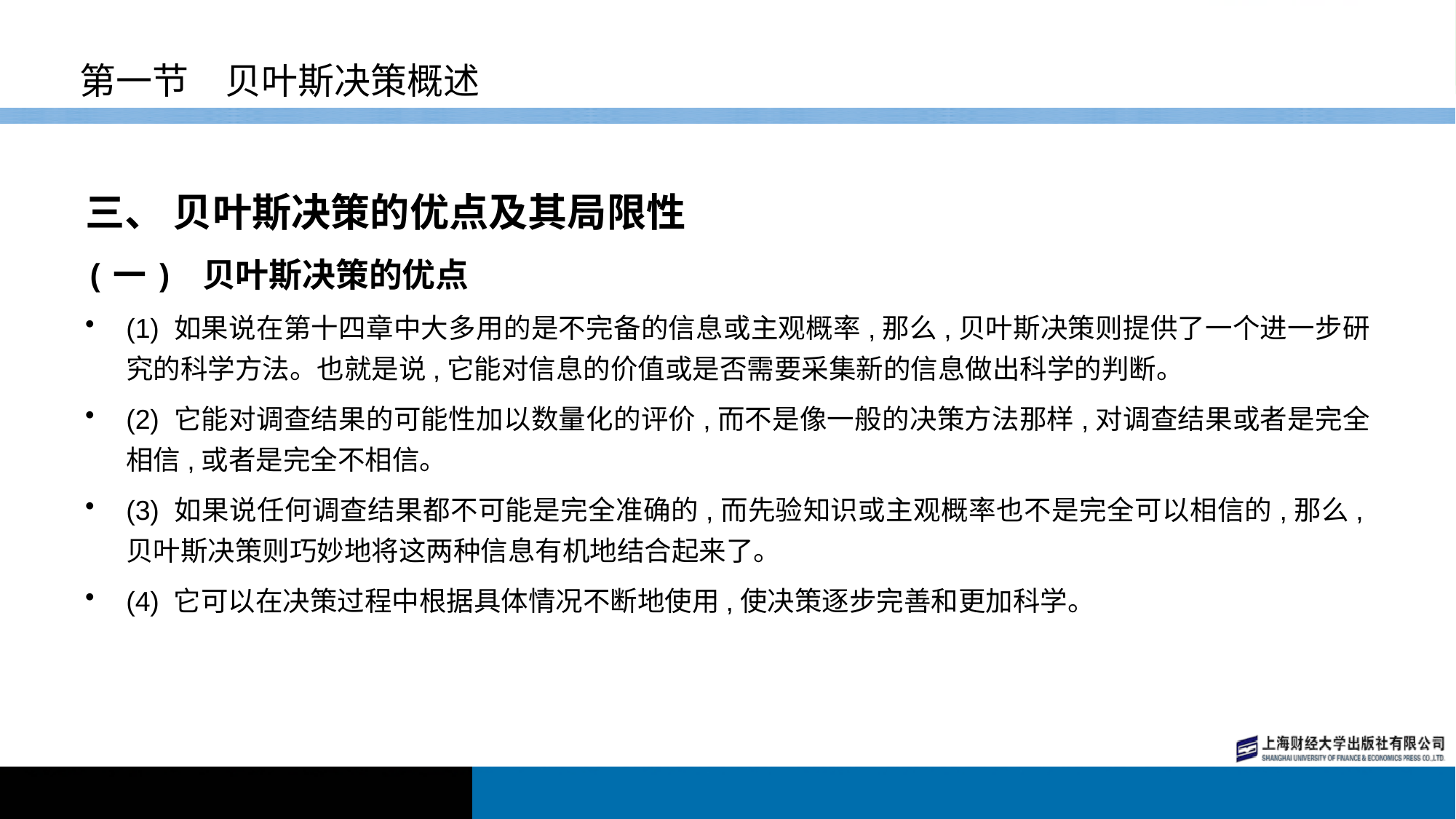

# 第一节　贝叶斯决策概述
三、 贝叶斯决策的优点及其局限性
(一) 贝叶斯决策的优点
(1) 如果说在第十四章中大多用的是不完备的信息或主观概率,那么,贝叶斯决策则提供了一个进一步研究的科学方法。也就是说,它能对信息的价值或是否需要采集新的信息做出科学的判断。
(2) 它能对调查结果的可能性加以数量化的评价,而不是像一般的决策方法那样,对调查结果或者是完全相信,或者是完全不相信。
(3) 如果说任何调查结果都不可能是完全准确的,而先验知识或主观概率也不是完全可以相信的,那么,贝叶斯决策则巧妙地将这两种信息有机地结合起来了。
(4) 它可以在决策过程中根据具体情况不断地使用,使决策逐步完善和更加科学。
6